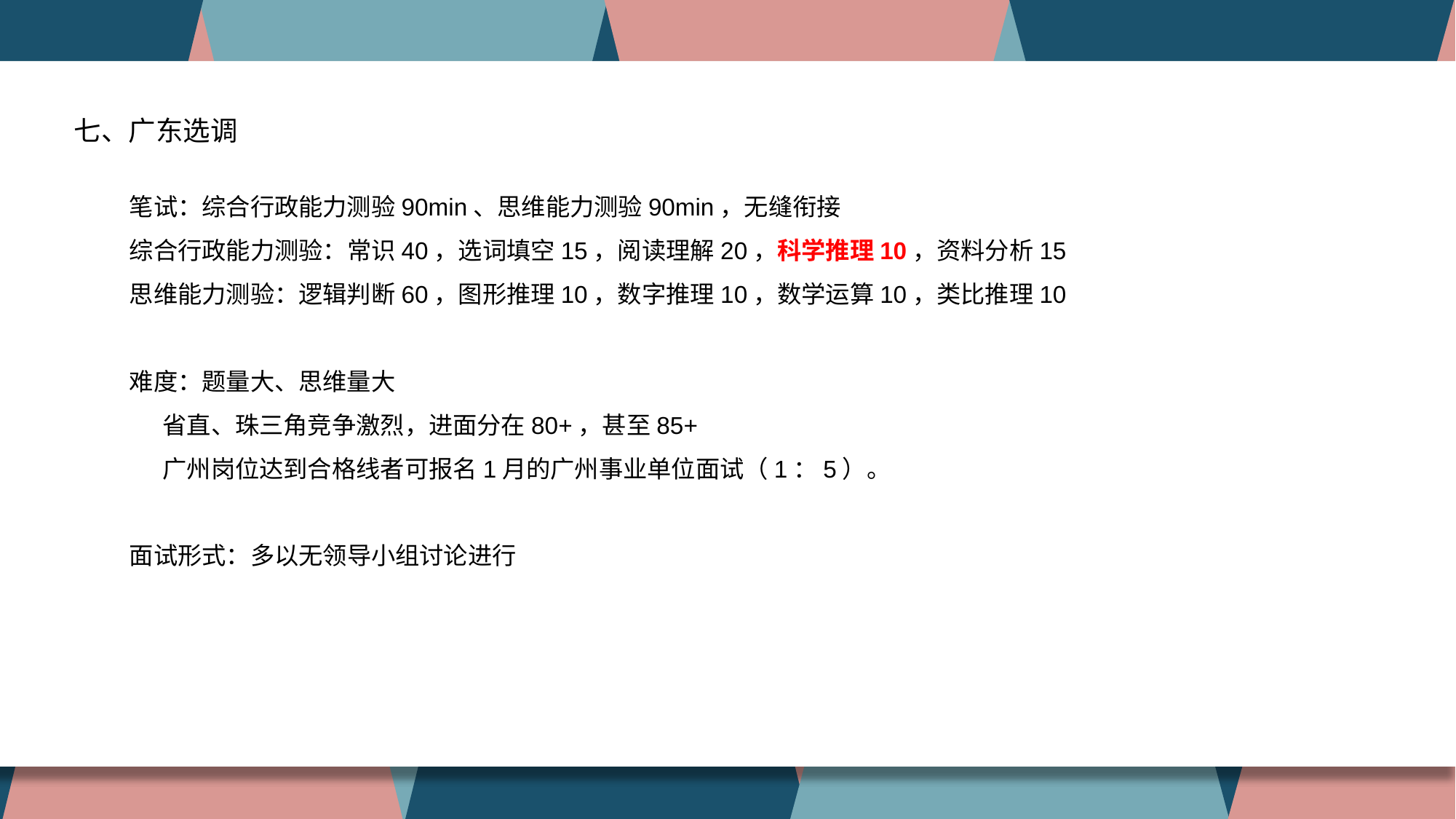

公务员考试：省考、国考，符合岗位所设的专业、学历等条件即可报考，面向人员范围广，社会性强
选调生考试：各省份自行面向特定高校选拔，门槛高，竞争小
七、广东选调
笔试：综合行政能力测验90min、思维能力测验90min，无缝衔接
综合行政能力测验：常识40，选词填空15，阅读理解20，科学推理10，资料分析15
思维能力测验：逻辑判断60，图形推理10，数字推理10，数学运算10，类比推理10

难度：题量大、思维量大
     省直、珠三角竞争激烈，进面分在80+，甚至85+
     广州岗位达到合格线者可报名1月的广州事业单位面试（1：5）。

面试形式：多以无领导小组讨论进行